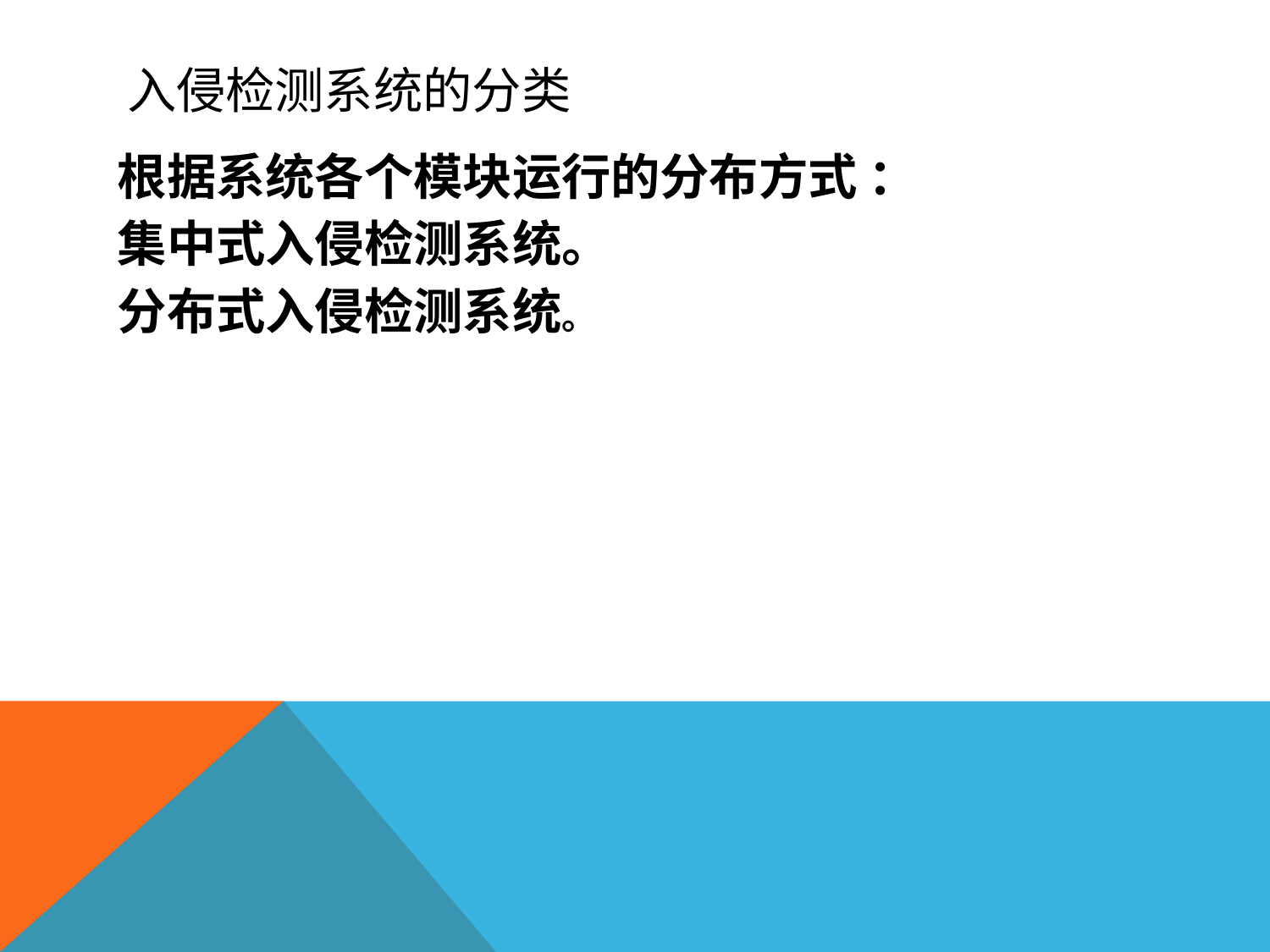

# 入侵检测系统的分类
根据系统各个模块运行的分布方式 ：
集中式入侵检测系统。
分布式入侵检测系统。